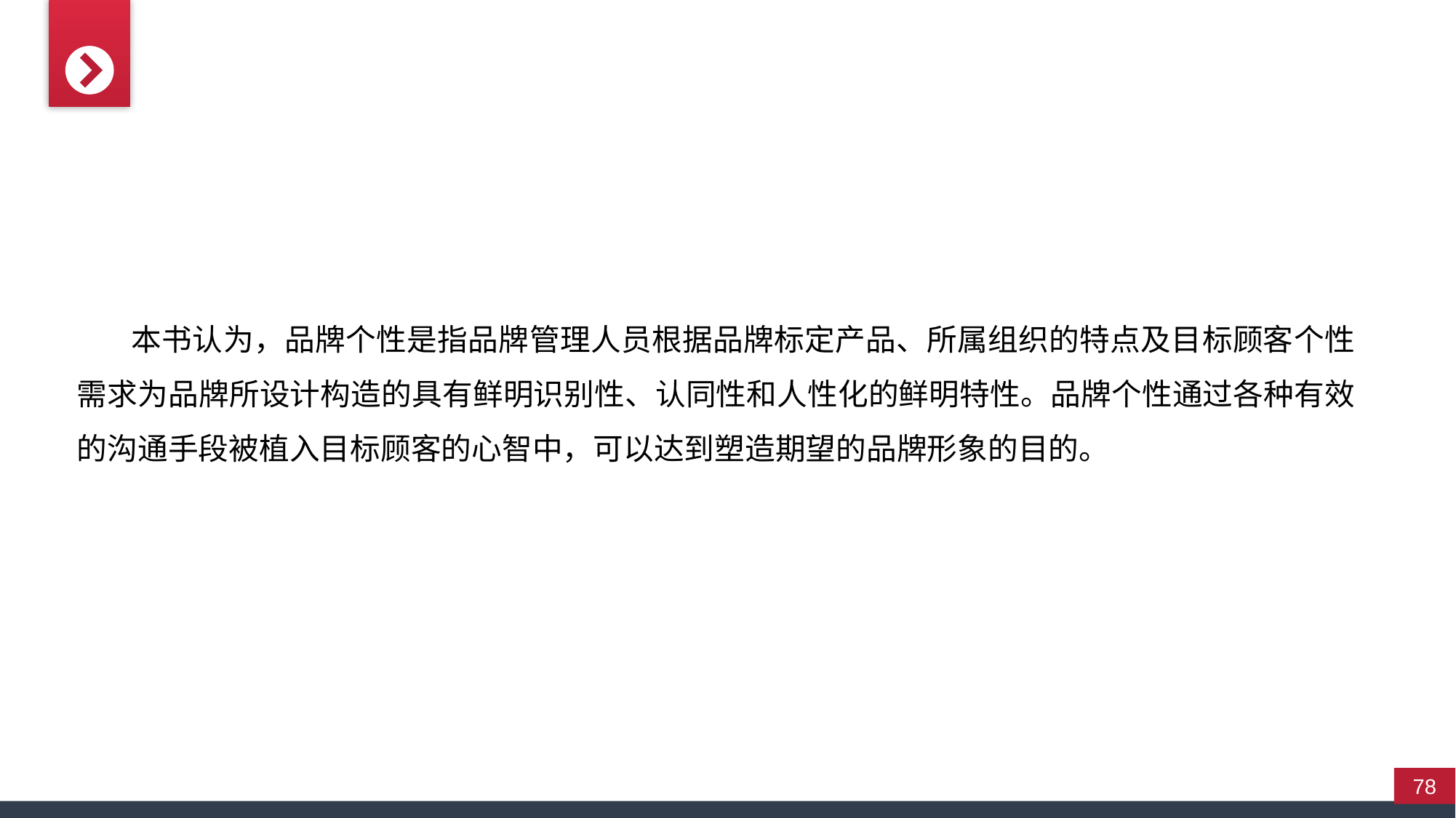

本书认为，品牌个性是指品牌管理人员根据品牌标定产品、所属组织的特点及目标顾客个性需求为品牌所设计构造的具有鲜明识别性、认同性和人性化的鲜明特性。品牌个性通过各种有效的沟通手段被植入目标顾客的心智中，可以达到塑造期望的品牌形象的目的。